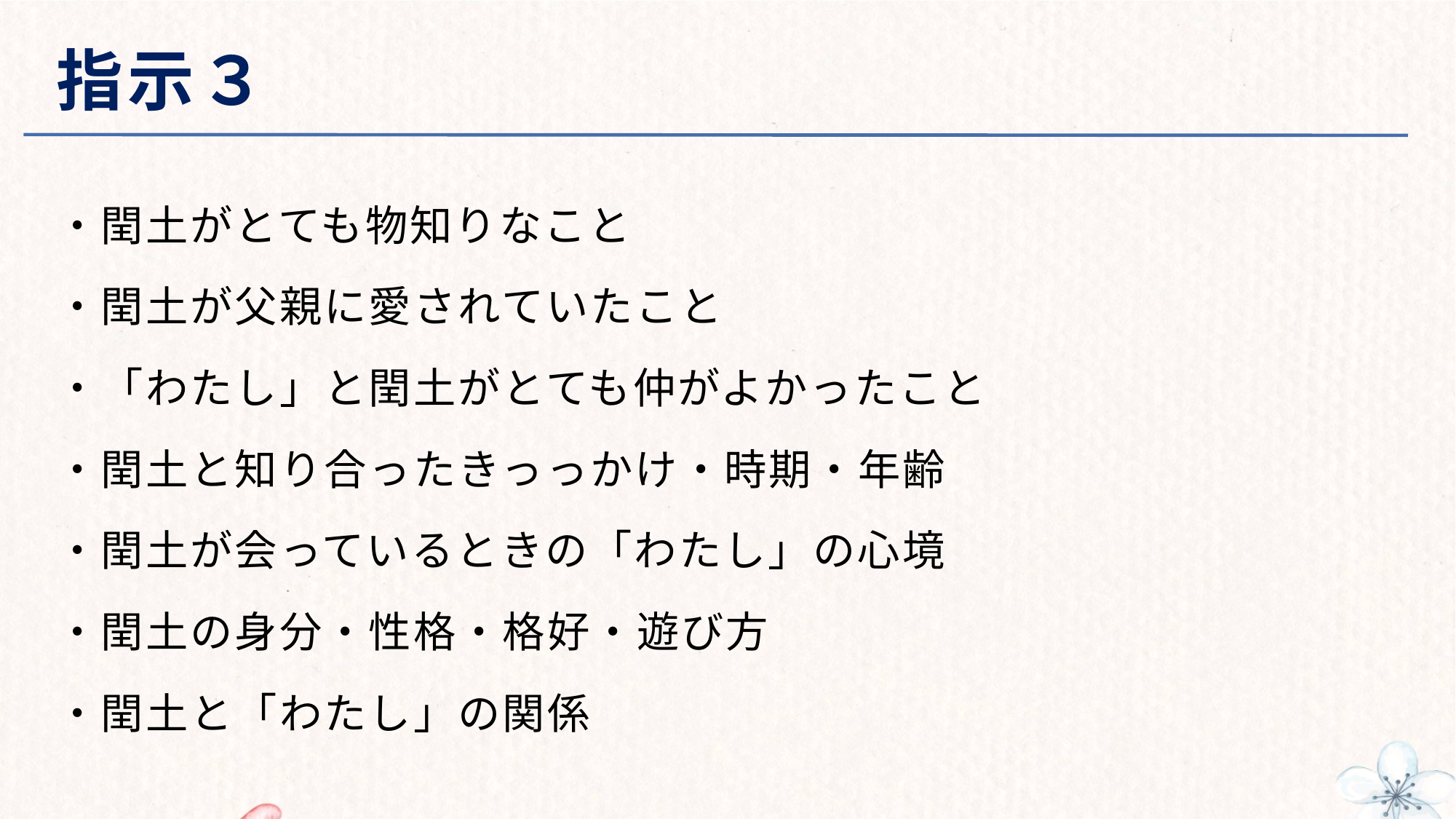

# 指示３
・閏土がとても物知りなこと
・閏土が父親に愛されていたこと
・「わたし」と閏土がとても仲がよかったこと
・閏土と知り合ったきっっかけ・時期・年齢
・閏土が会っているときの「わたし」の心境
・閏土の身分・性格・格好・遊び方
・閏土と「わたし」の関係